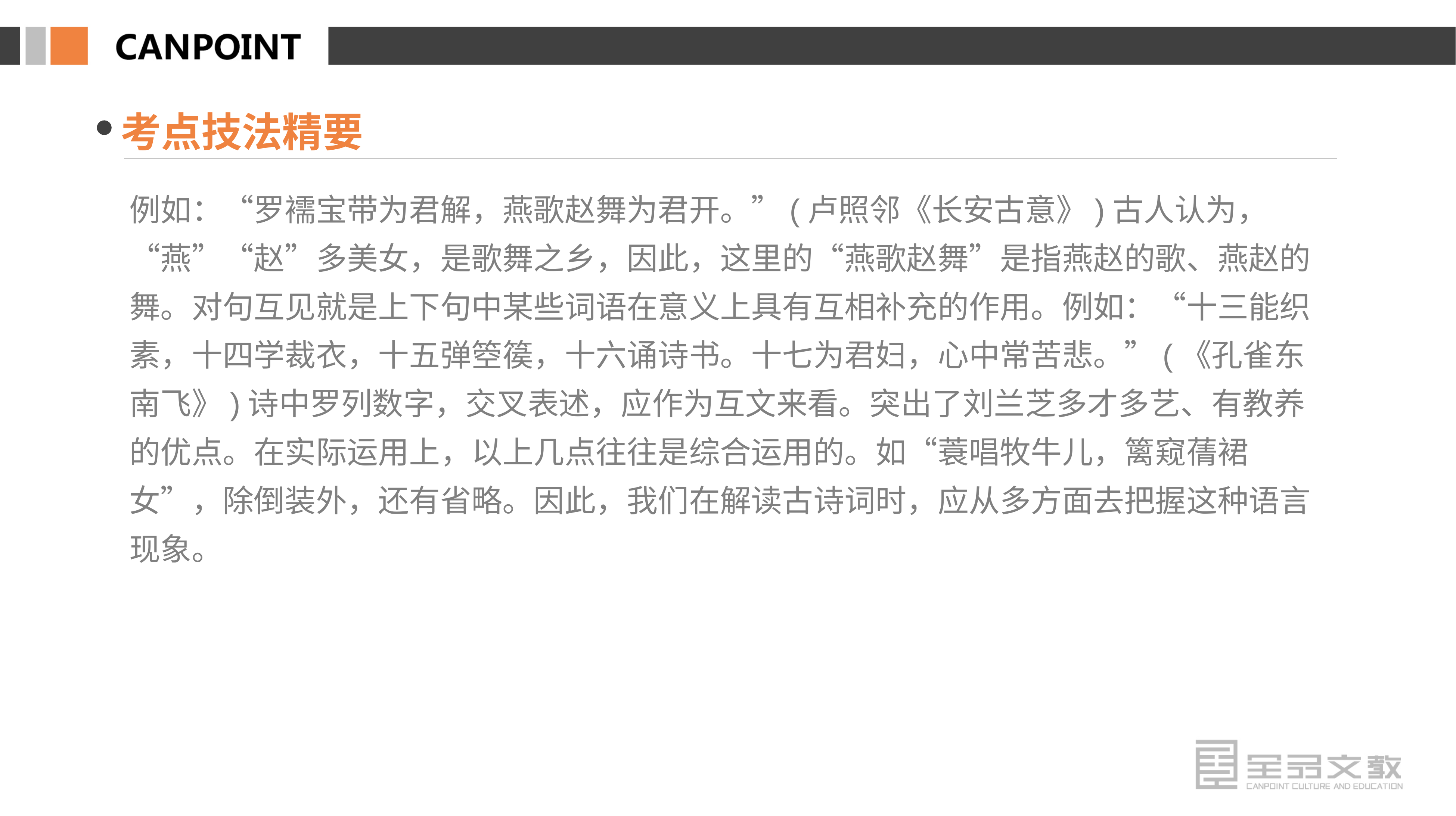

考点技法精要

例如：“罗襦宝带为君解，燕歌赵舞为君开。”(卢照邻《长安古意》)古人认为，“燕”“赵”多美女，是歌舞之乡，因此，这里的“燕歌赵舞”是指燕赵的歌、燕赵的舞。对句互见就是上下句中某些词语在意义上具有互相补充的作用。例如：“十三能织素，十四学裁衣，十五弹箜篌，十六诵诗书。十七为君妇，心中常苦悲。”(《孔雀东南飞》)诗中罗列数字，交叉表述，应作为互文来看。突出了刘兰芝多才多艺、有教养的优点。在实际运用上，以上几点往往是综合运用的。如“蓑唱牧牛儿，篱窥蒨裙女”，除倒装外，还有省略。因此，我们在解读古诗词时，应从多方面去把握这种语言现象。